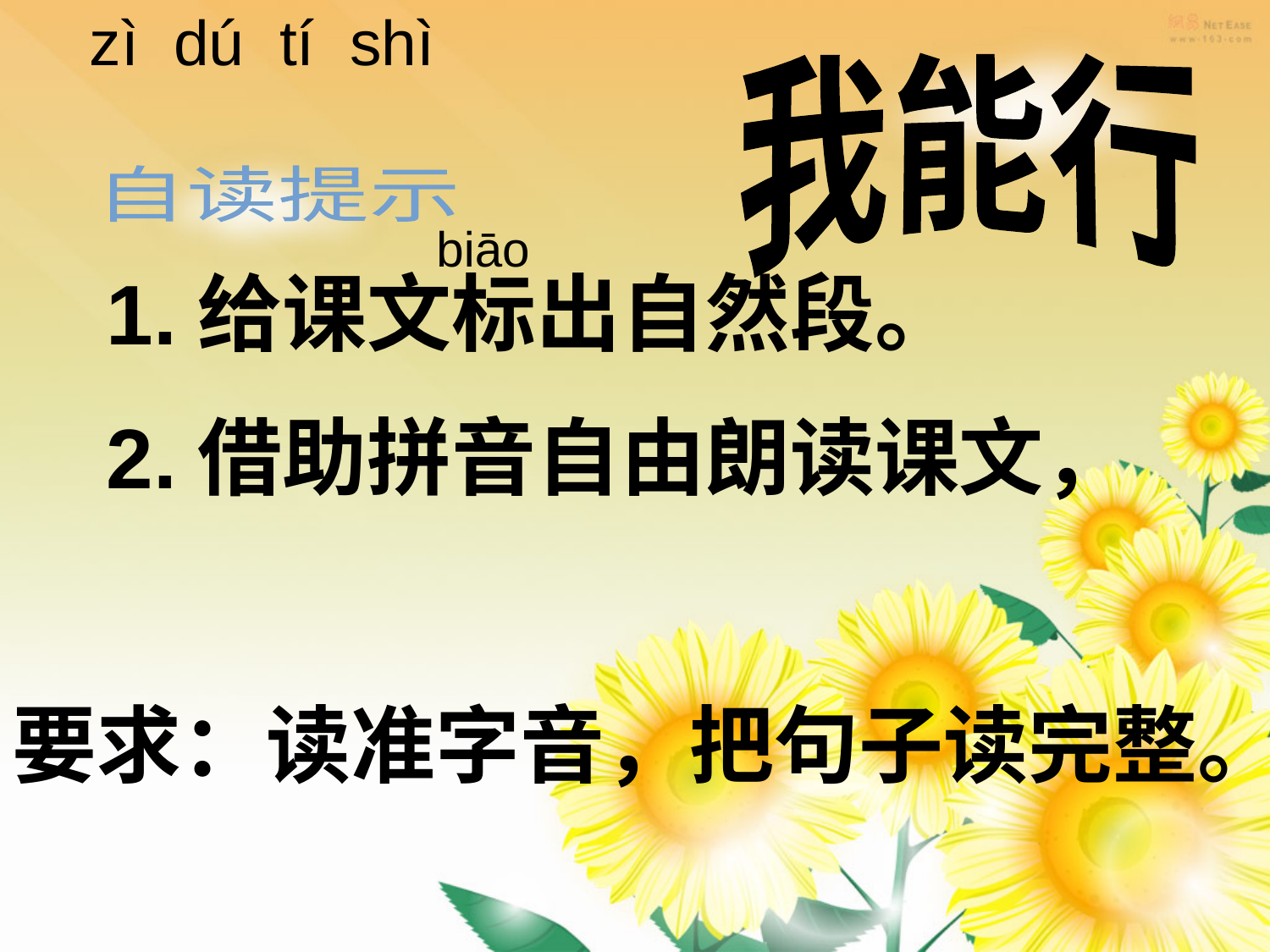

zì  dú  tí  shì
我能行

自读提示
biāo
    1.给课文标出自然段。
    2.借助拼音自由朗读课文，

要求：读准字音，把句子读完整。